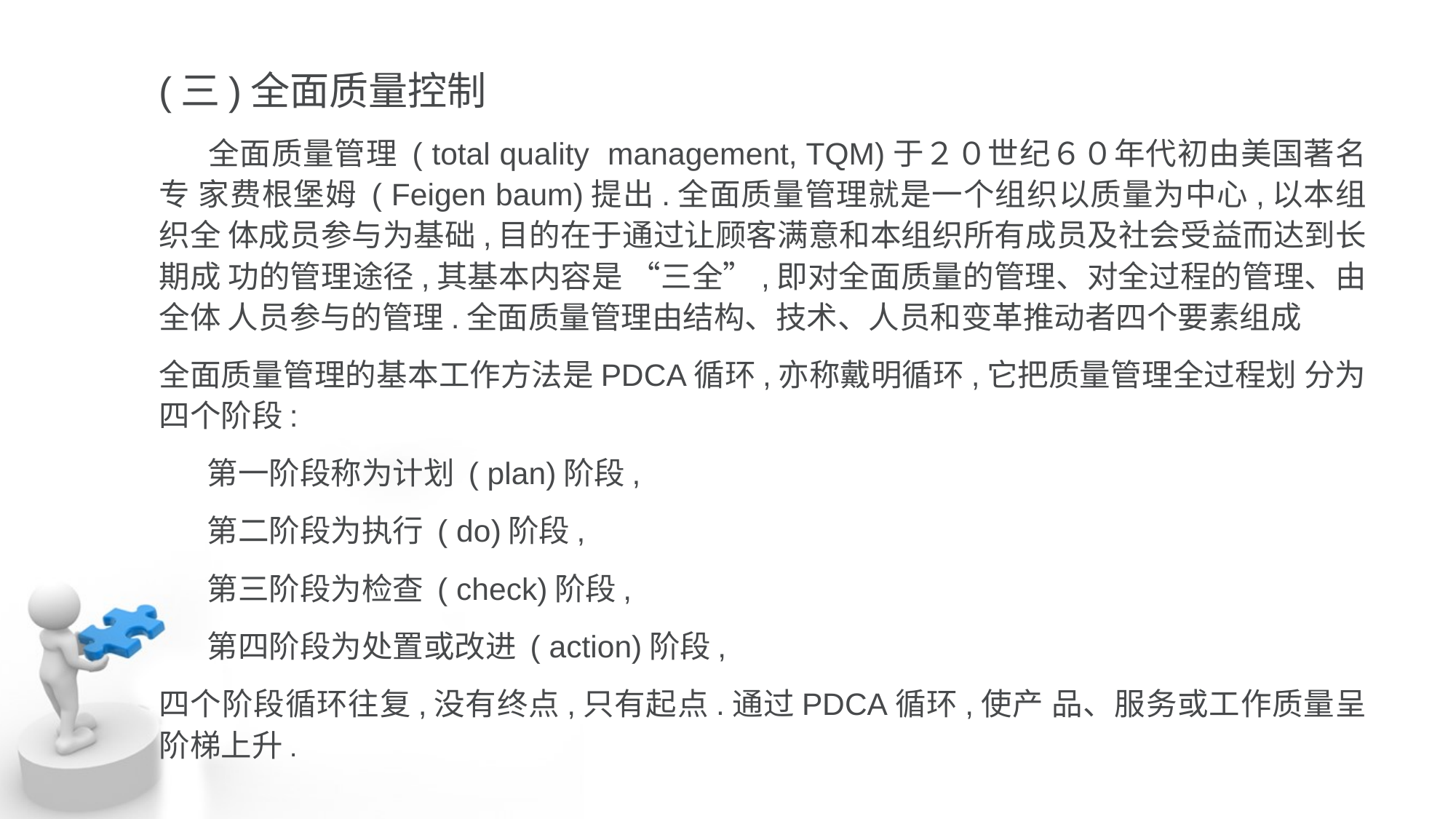

(三)全面质量控制
      全面质量管理 ( total quality  management, TQM)于２０世纪６０年代初由美国著名专 家费根堡姆 ( Feigen baum)提出.全面质量管理就是一个组织以质量为中心,以本组织全 体成员参与为基础,目的在于通过让顾客满意和本组织所有成员及社会受益而达到长期成 功的管理途径,其基本内容是 “三全”,即对全面质量的管理、对全过程的管理、由全体 人员参与的管理.全面质量管理由结构、技术、人员和变革推动者四个要素组成
全面质量管理的基本工作方法是PDCA循环,亦称戴明循环,它把质量管理全过程划 分为四个阶段:
      第一阶段称为计划 ( plan)阶段,
      第二阶段为执行 ( do)阶段,
      第三阶段为检查 ( check)阶段,
      第四阶段为处置或改进 ( action)阶段,
四个阶段循环往复,没有终点,只有起点.通过PDCA循环,使产 品、服务或工作质量呈阶梯上升.